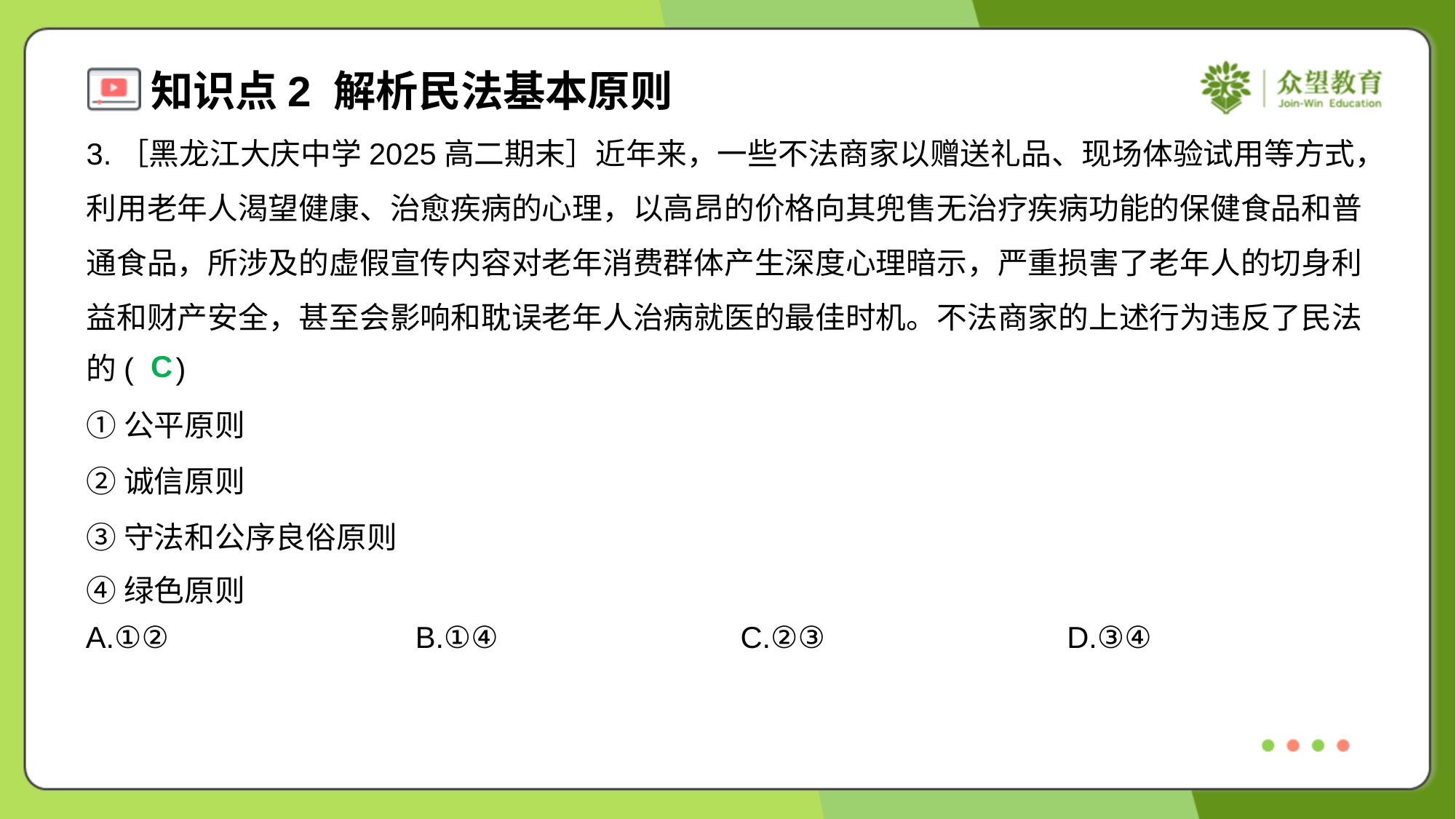

3.［黑龙江大庆中学2025高二期末］近年来，一些不法商家以赠送礼品、现场体验试用等方式，
利用老年人渴望健康、治愈疾病的心理，以高昂的价格向其兜售无治疗疾病功能的保健食品和普
通食品，所涉及的虚假宣传内容对老年消费群体产生深度心理暗示，严重损害了老年人的切身利
益和财产安全，甚至会影响和耽误老年人治病就医的最佳时机。不法商家的上述行为违反了民法
的(     )
C
①公平原则
②诚信原则
③守法和公序良俗原则
④绿色原则
A.①②	B.①④	C.②③	D.③④